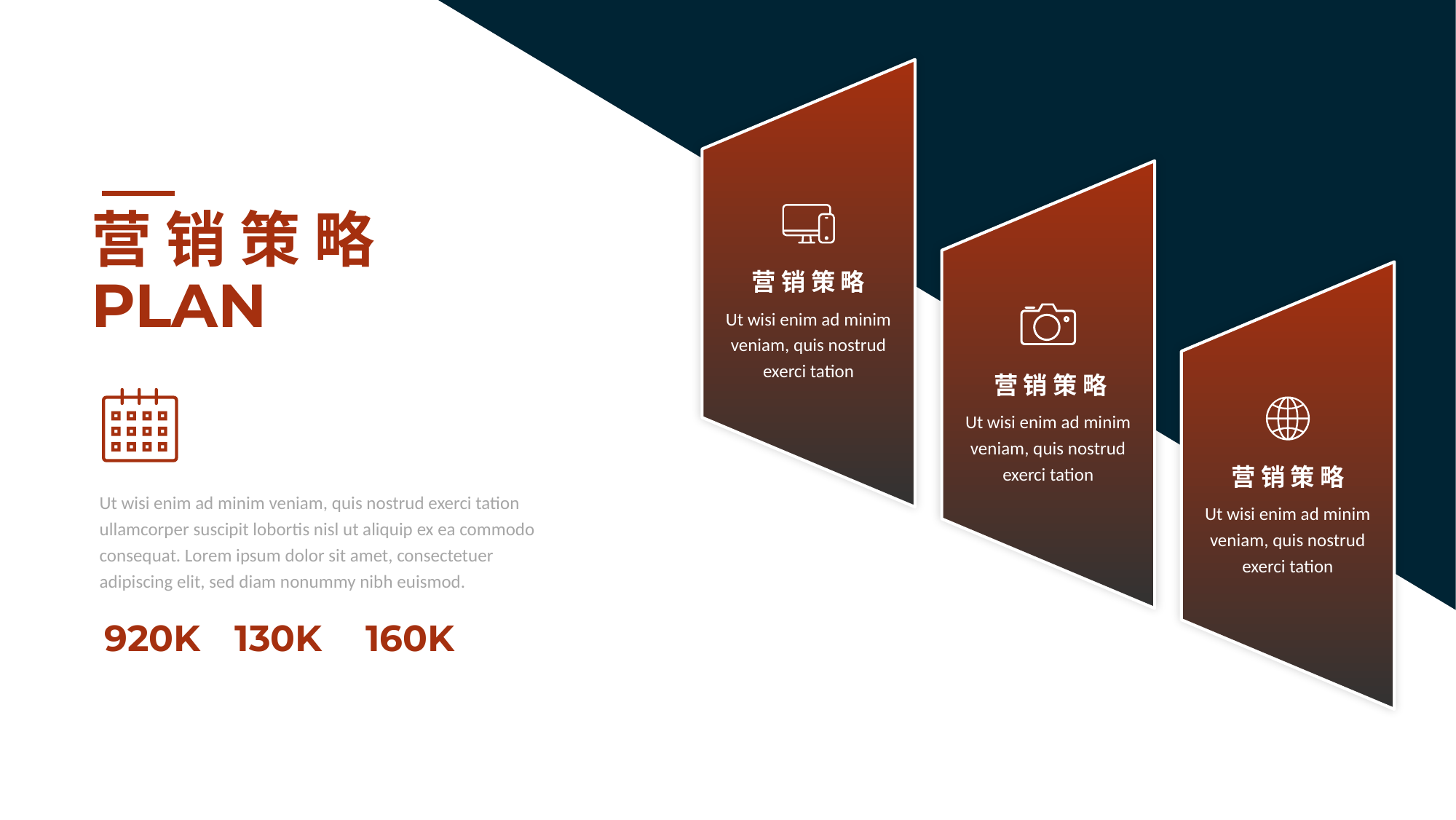

营 销 策 略
Ut wisi enim ad minim veniam, quis nostrud exerci tation

营 销 策 略
Ut wisi enim ad minim veniam, quis nostrud exerci tation
营 销 策 略
PLAN

营 销 策 略
Ut wisi enim ad minim veniam, quis nostrud exerci tation
Subtitle Text Goes Here

Ut wisi enim ad minim veniam, quis nostrud exerci tation ullamcorper suscipit lobortis nisl ut aliquip ex ea commodo consequat. Lorem ipsum dolor sit amet, consectetuer adipiscing elit, sed diam nonummy nibh euismod.
920K
130K
160K
Text Here
Text Here
Text Here